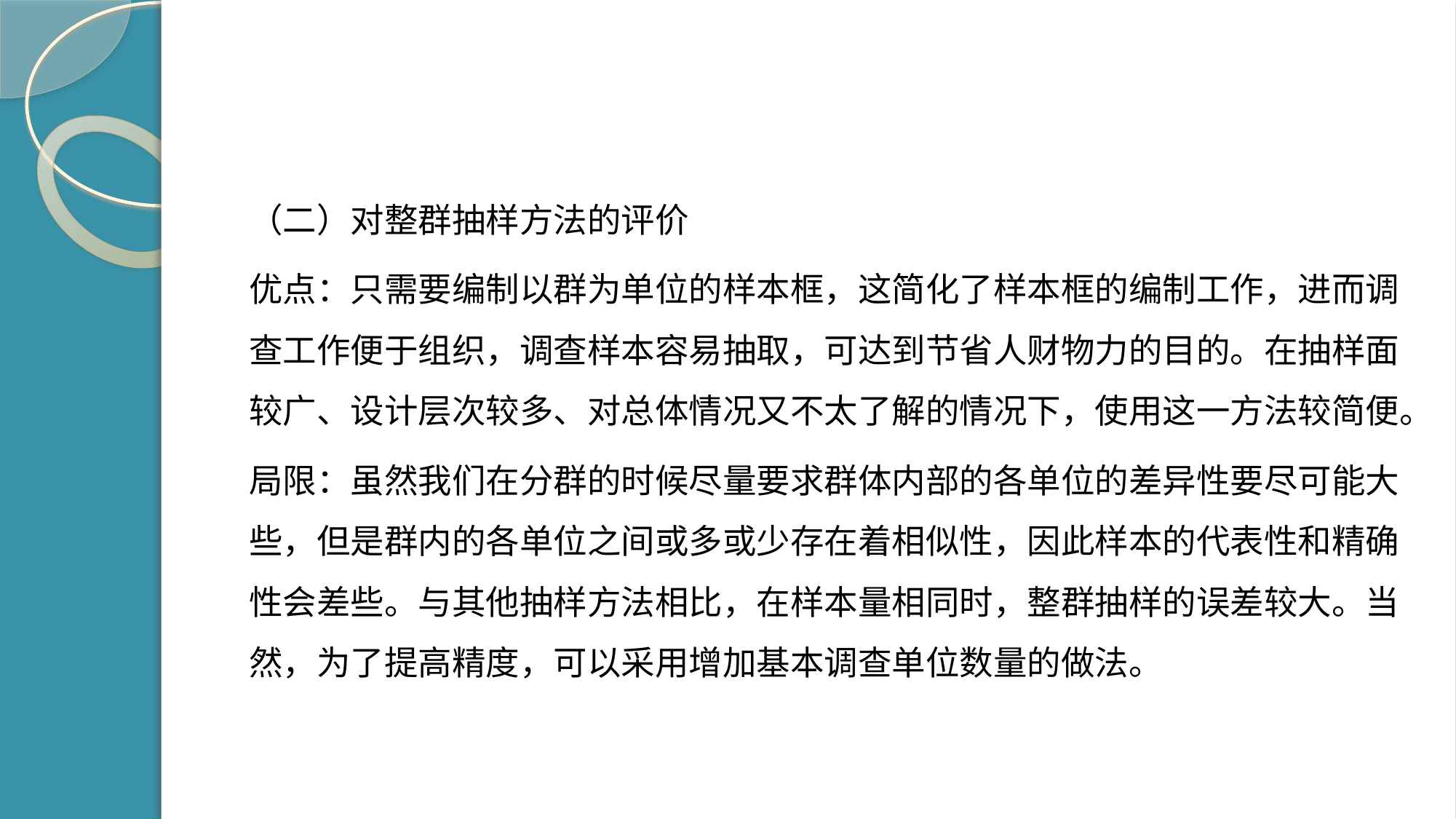

#
（二）对整群抽样方法的评价
优点：只需要编制以群为单位的样本框，这简化了样本框的编制工作，进而调查工作便于组织，调查样本容易抽取，可达到节省人财物力的目的。在抽样面较广、设计层次较多、对总体情况又不太了解的情况下，使用这一方法较简便。
局限：虽然我们在分群的时候尽量要求群体内部的各单位的差异性要尽可能大些，但是群内的各单位之间或多或少存在着相似性，因此样本的代表性和精确性会差些。与其他抽样方法相比，在样本量相同时，整群抽样的误差较大。当然，为了提高精度，可以采用增加基本调查单位数量的做法。